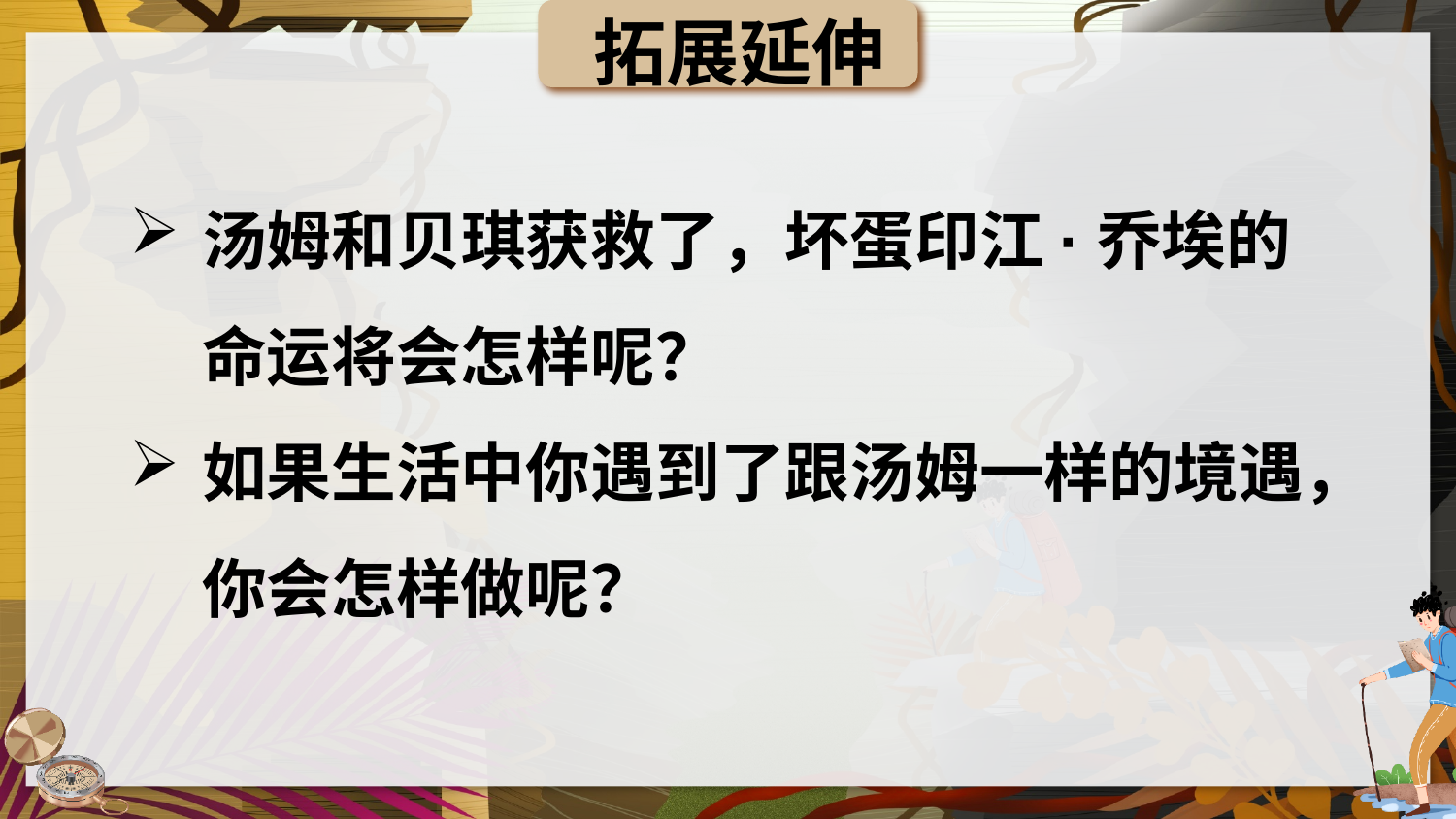

拓展延伸
汤姆和贝琪获救了，坏蛋印江·乔埃的命运将会怎样呢？
如果生活中你遇到了跟汤姆一样的境遇，你会怎样做呢？